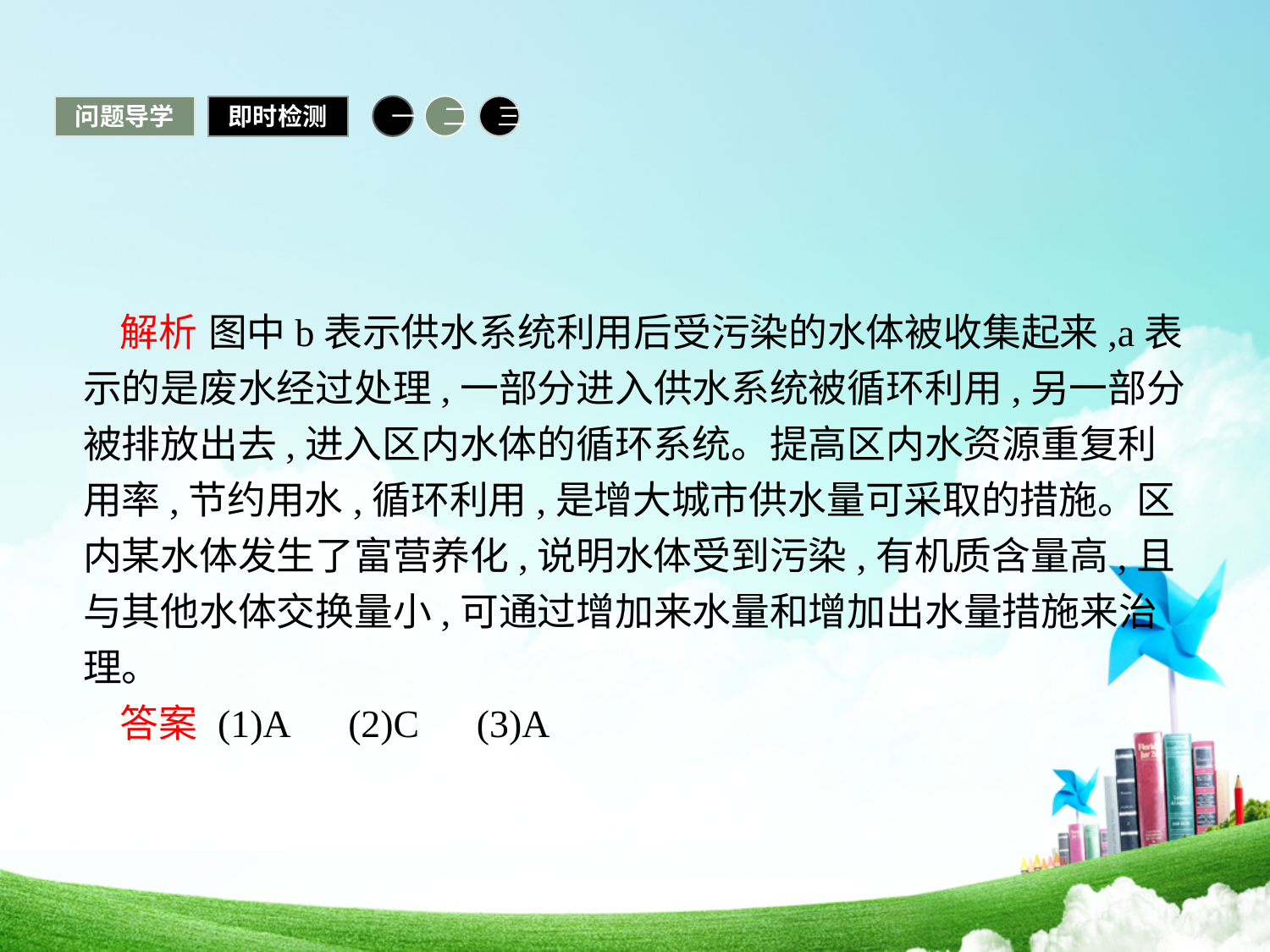

问题导学
即时检测
一
二
三
解析 图中b表示供水系统利用后受污染的水体被收集起来,a表示的是废水经过处理,一部分进入供水系统被循环利用,另一部分被排放出去,进入区内水体的循环系统。提高区内水资源重复利用率,节约用水,循环利用,是增大城市供水量可采取的措施。区内某水体发生了富营养化,说明水体受到污染,有机质含量高,且与其他水体交换量小,可通过增加来水量和增加出水量措施来治理。
答案 (1)A　(2)C　(3)A